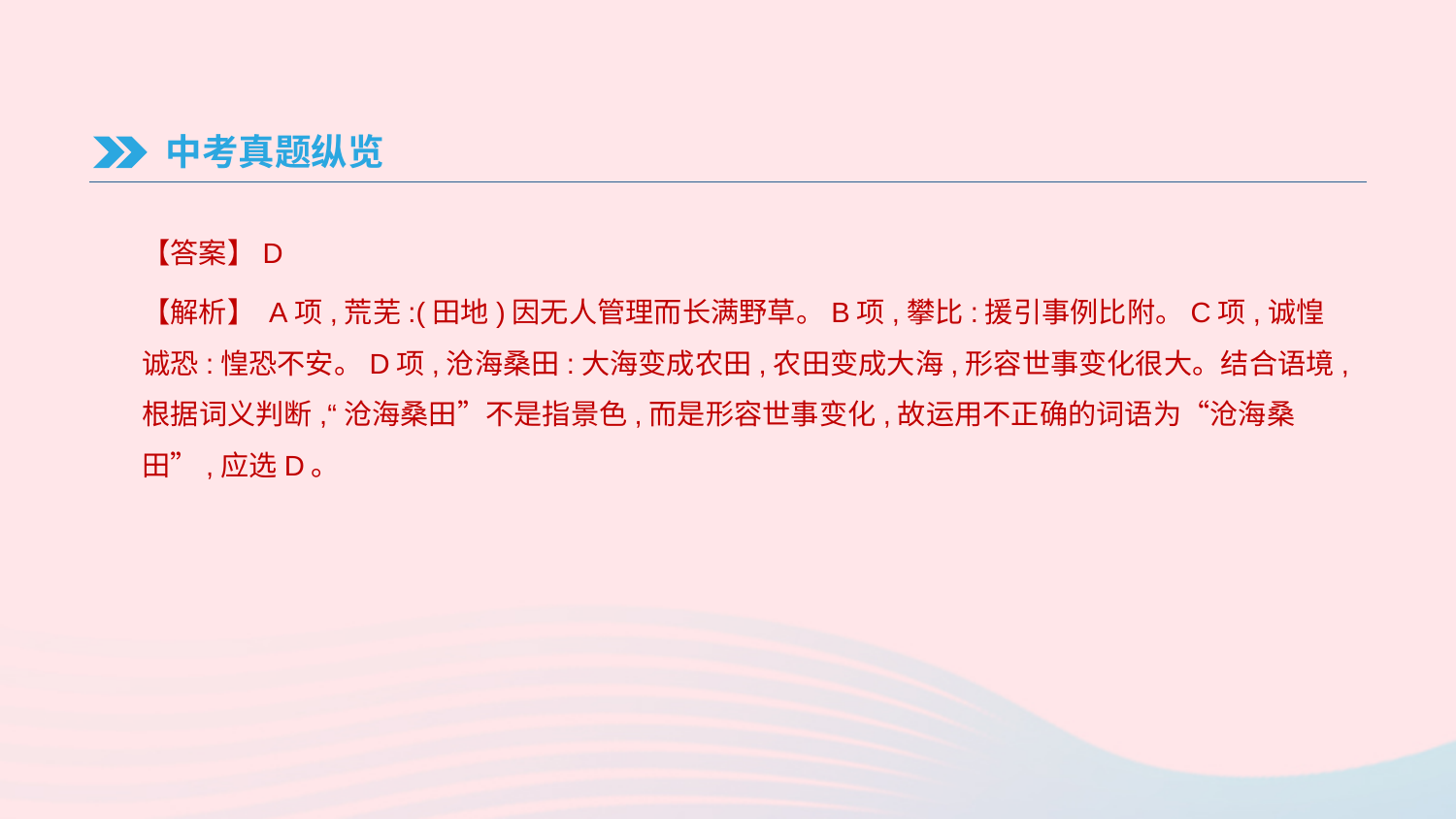

中考真题纵览

【答案】D
【解析】 A项,荒芜:(田地)因无人管理而长满野草。B项,攀比:援引事例比附。C项,诚惶诚恐:惶恐不安。D项,沧海桑田:大海变成农田,农田变成大海,形容世事变化很大。结合语境,根据词义判断,“沧海桑田”不是指景色,而是形容世事变化,故运用不正确的词语为“沧海桑田”,应选D。